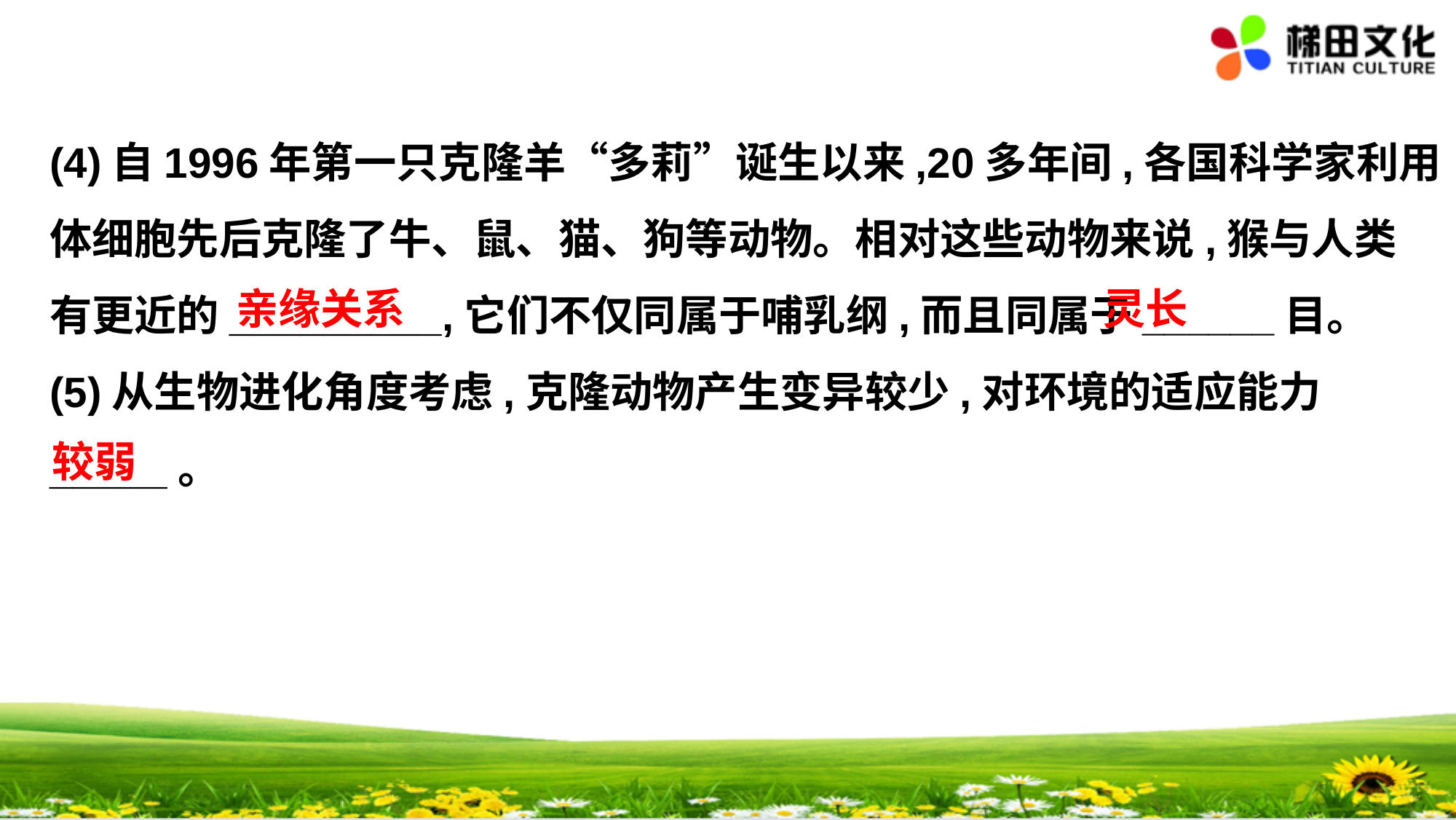

(4)自1996年第一只克隆羊“多莉”诞生以来,20多年间,各国科学家利用
体细胞先后克隆了牛、鼠、猫、狗等动物。相对这些动物来说,猴与人类
有更近的_________,它们不仅同属于哺乳纲,而且同属于______目。
(5)从生物进化角度考虑,克隆动物产生变异较少,对环境的适应能力
_____。
亲缘关系
灵长
较弱